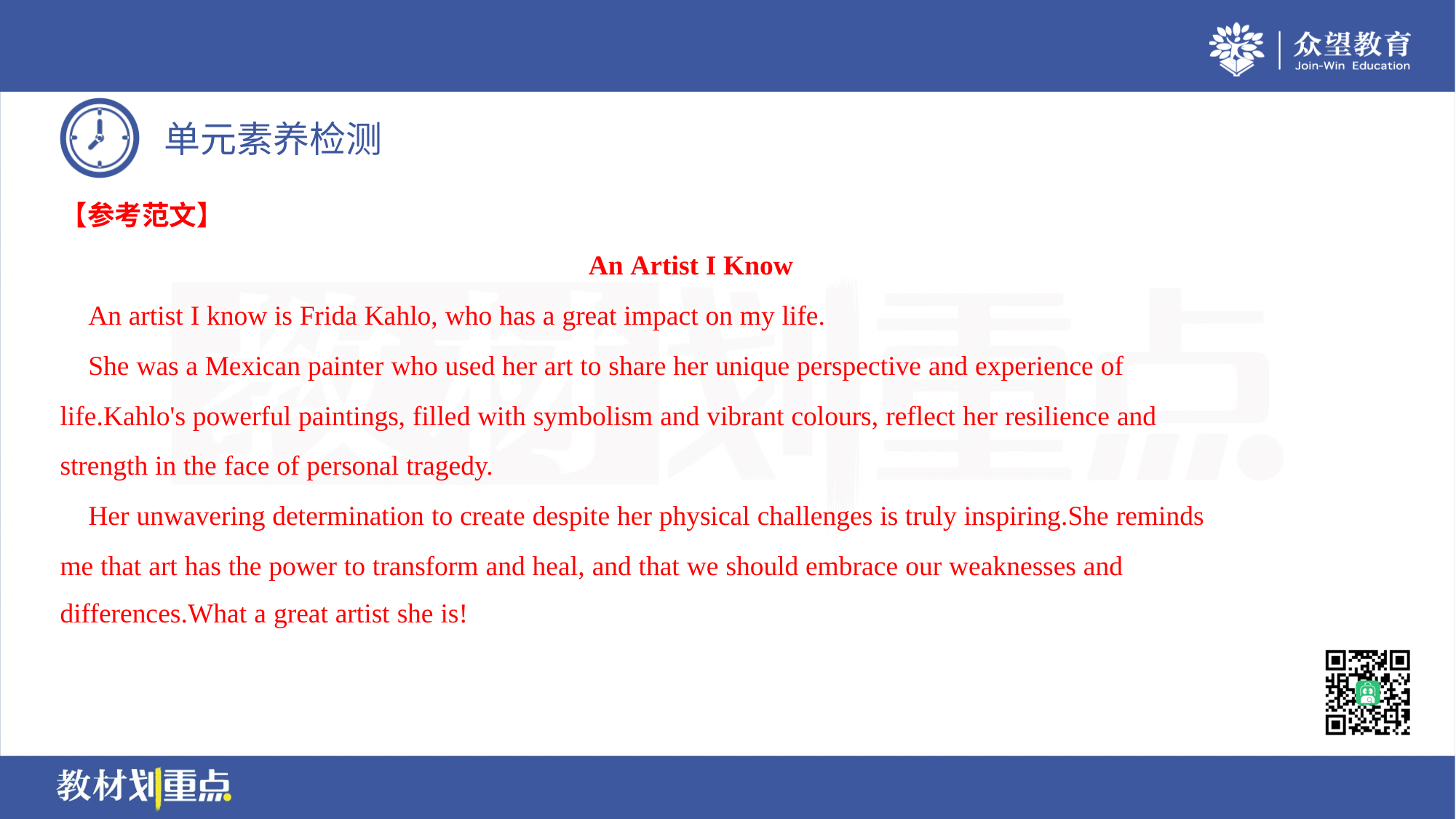

【参考范文】
An Artist I Know
    An artist I know is Frida Kahlo, who has a great impact on my life.
    She was a Mexican painter who used her art to share her unique perspective and experience of
life.Kahlo's powerful paintings, filled with symbolism and vibrant colours, reflect her resilience and
strength in the face of personal tragedy.
    Her unwavering determination to create despite her physical challenges is truly inspiring.She reminds
me that art has the power to transform and heal, and that we should embrace our weaknesses and
differences.What a great artist she is!